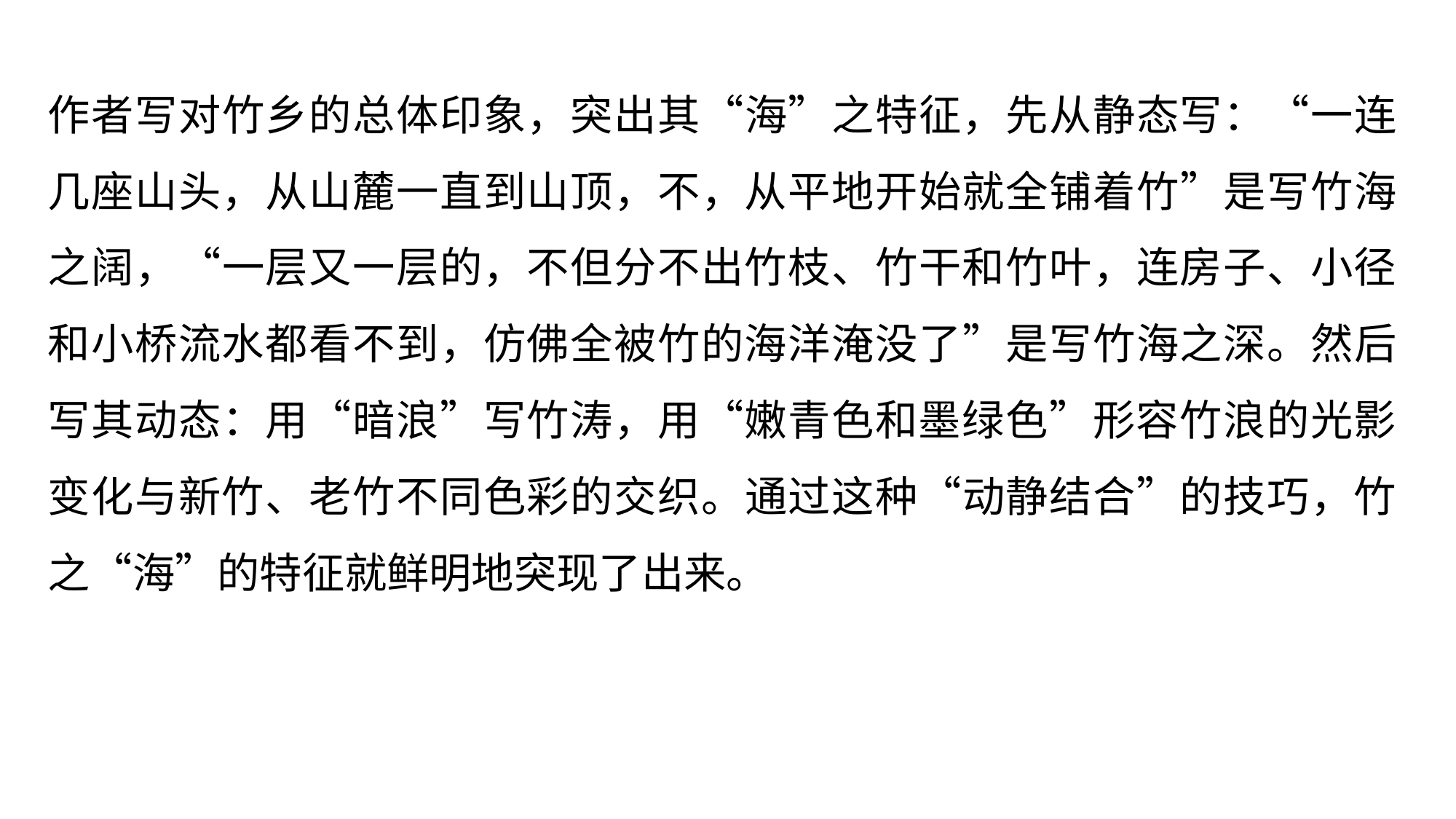

作者写对竹乡的总体印象，突出其“海”之特征，先从静态写：“一连几座山头，从山麓一直到山顶，不，从平地开始就全铺着竹”是写竹海之阔，“一层又一层的，不但分不出竹枝、竹干和竹叶，连房子、小径和小桥流水都看不到，仿佛全被竹的海洋淹没了”是写竹海之深。然后写其动态：用“暗浪”写竹涛，用“嫩青色和墨绿色”形容竹浪的光影变化与新竹、老竹不同色彩的交织。通过这种“动静结合”的技巧，竹之“海”的特征就鲜明地突现了出来。